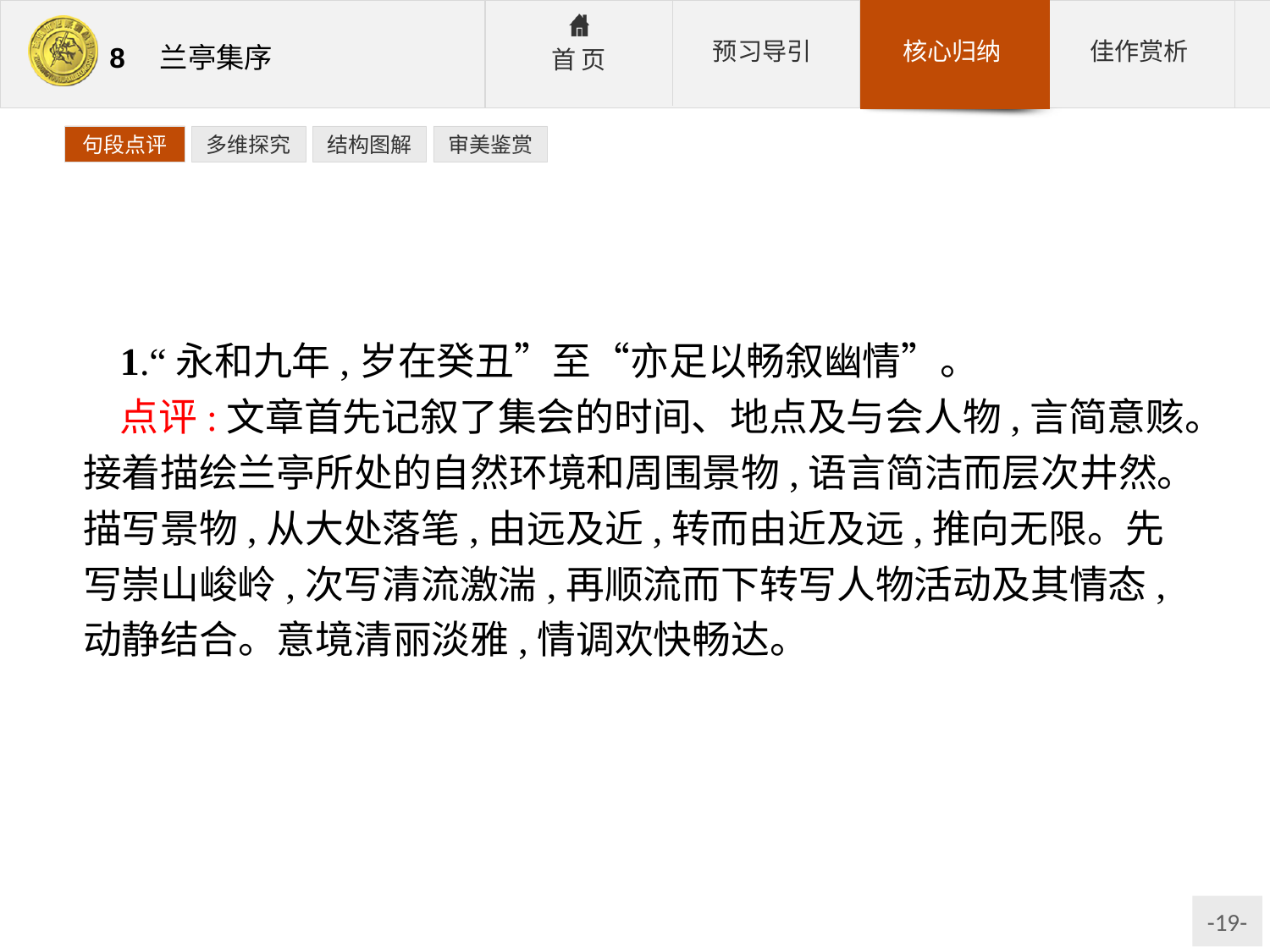

句段点评
多维探究
结构图解
审美鉴赏
1.“永和九年,岁在癸丑”至“亦足以畅叙幽情”。
点评:文章首先记叙了集会的时间、地点及与会人物,言简意赅。接着描绘兰亭所处的自然环境和周围景物,语言简洁而层次井然。描写景物,从大处落笔,由远及近,转而由近及远,推向无限。先写崇山峻岭,次写清流激湍,再顺流而下转写人物活动及其情态,动静结合。意境清丽淡雅,情调欢快畅达。